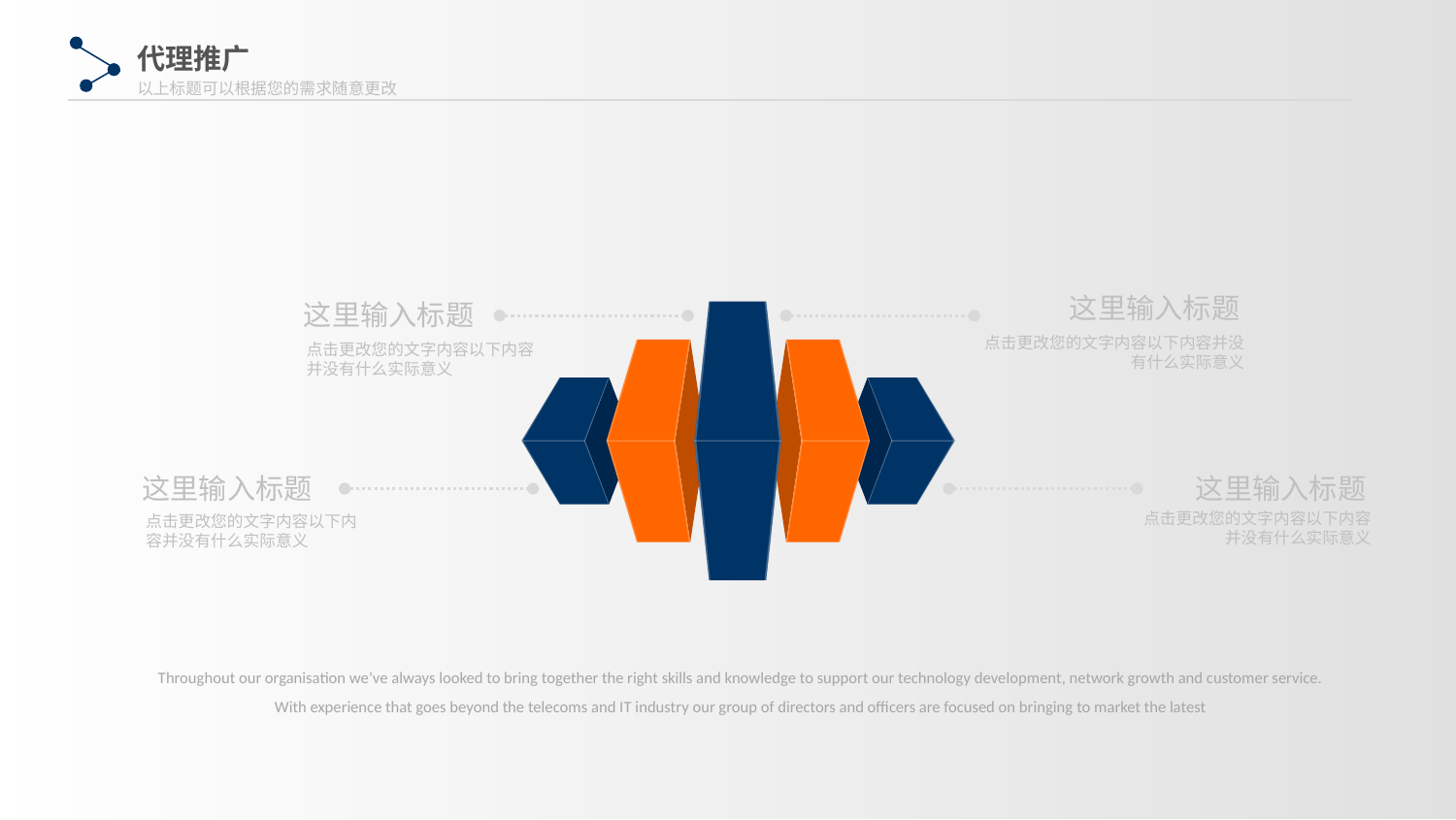

代理推广
以上标题可以根据您的需求随意更改

这里输入标题
点击更改您的文字内容以下内容并没有什么实际意义
这里输入标题
点击更改您的文字内容以下内容并没有什么实际意义

这里输入标题
点击更改您的文字内容以下内容并没有什么实际意义
这里输入标题
点击更改您的文字内容以下内容并没有什么实际意义
Throughout our organisation we’ve always looked to bring together the right skills and knowledge to support our technology development, network growth and customer service. With experience that goes beyond the telecoms and IT industry our group of directors and officers are focused on bringing to market the latest